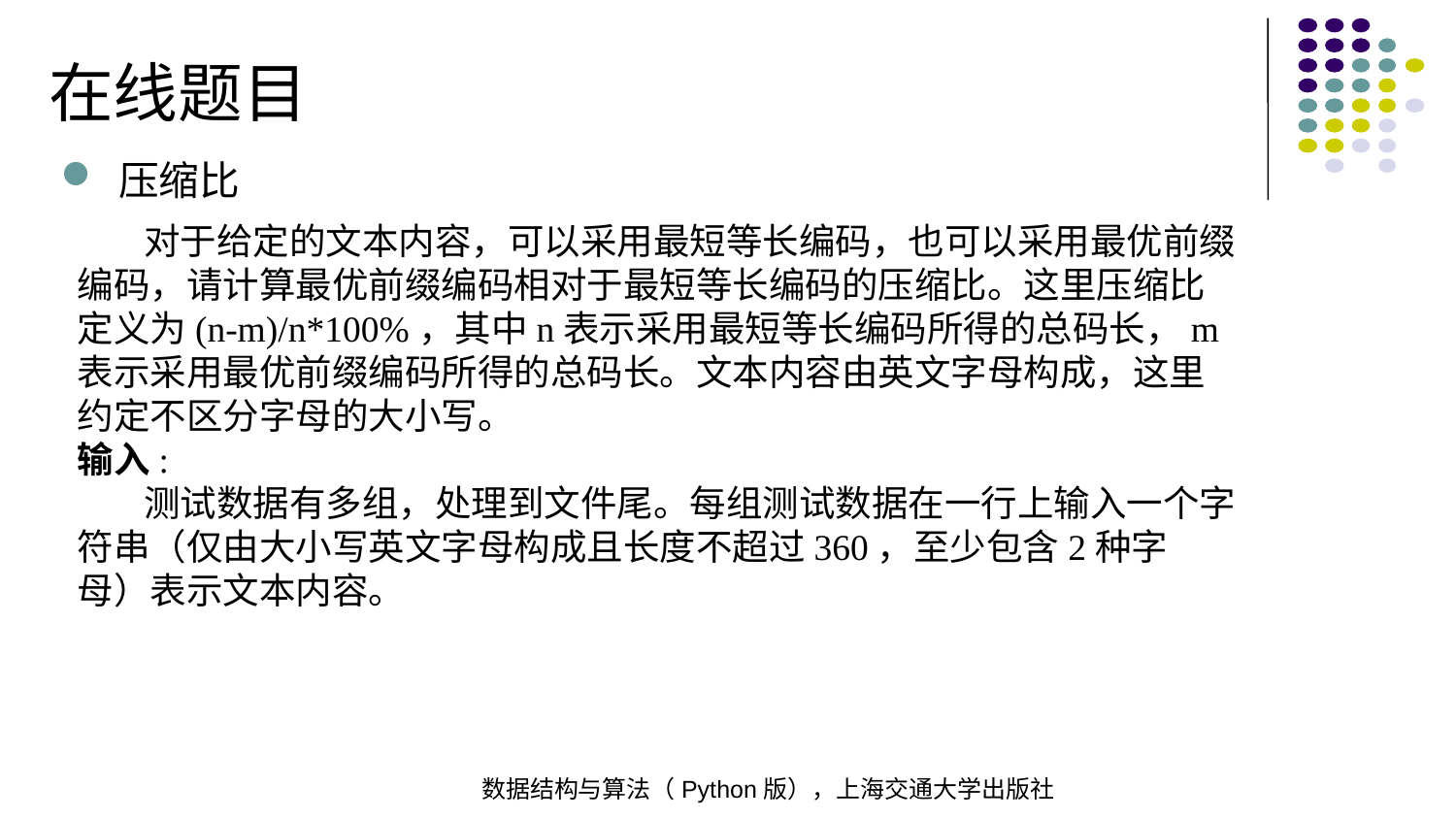

在线题目
压缩比
       对于给定的文本内容，可以采用最短等长编码，也可以采用最优前缀编码，请计算最优前缀编码相对于最短等长编码的压缩比。这里压缩比定义为(n-m)/n*100%，其中n表示采用最短等长编码所得的总码长，m表示采用最优前缀编码所得的总码长。文本内容由英文字母构成，这里约定不区分字母的大小写。
输入:
       测试数据有多组，处理到文件尾。每组测试数据在一行上输入一个字符串（仅由大小写英文字母构成且长度不超过360，至少包含2种字母）表示文本内容。